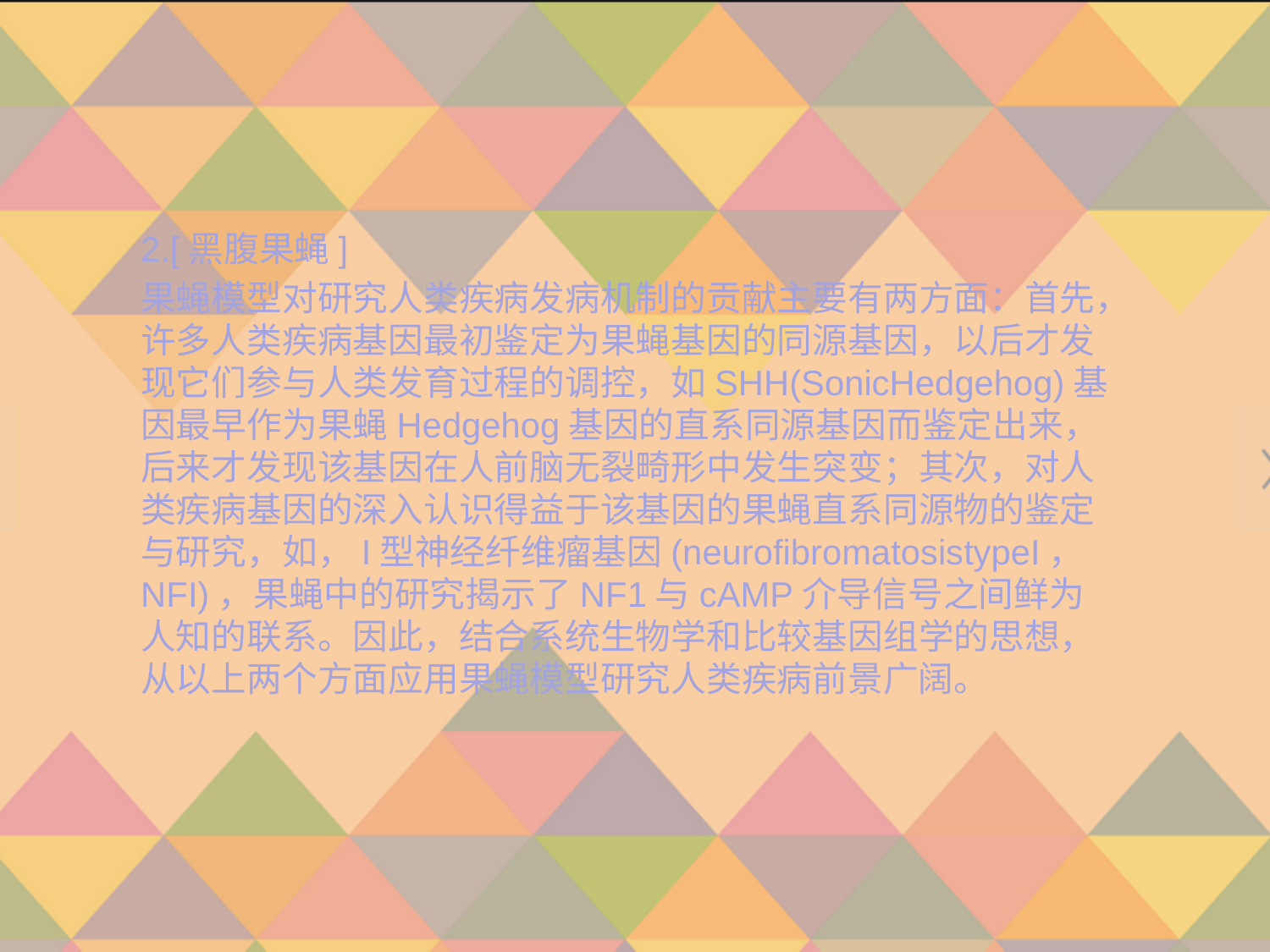

2.[黑腹果蝇]
果蝇模型对研究人类疾病发病机制的贡献主要有两方面：首先，许多人类疾病基因最初鉴定为果蝇基因的同源基因，以后才发现它们参与人类发育过程的调控，如SHH(SonicHedgehog)基因最早作为果蝇Hedgehog基因的直系同源基因而鉴定出来，后来才发现该基因在人前脑无裂畸形中发生突变；其次，对人类疾病基因的深入认识得益于该基因的果蝇直系同源物的鉴定与研究，如，I型神经纤维瘤基因(neurofibromatosistypeI，NFI)，果蝇中的研究揭示了NF1与cAMP介导信号之间鲜为人知的联系。因此，结合系统生物学和比较基因组学的思想，从以上两个方面应用果蝇模型研究人类疾病前景广阔。